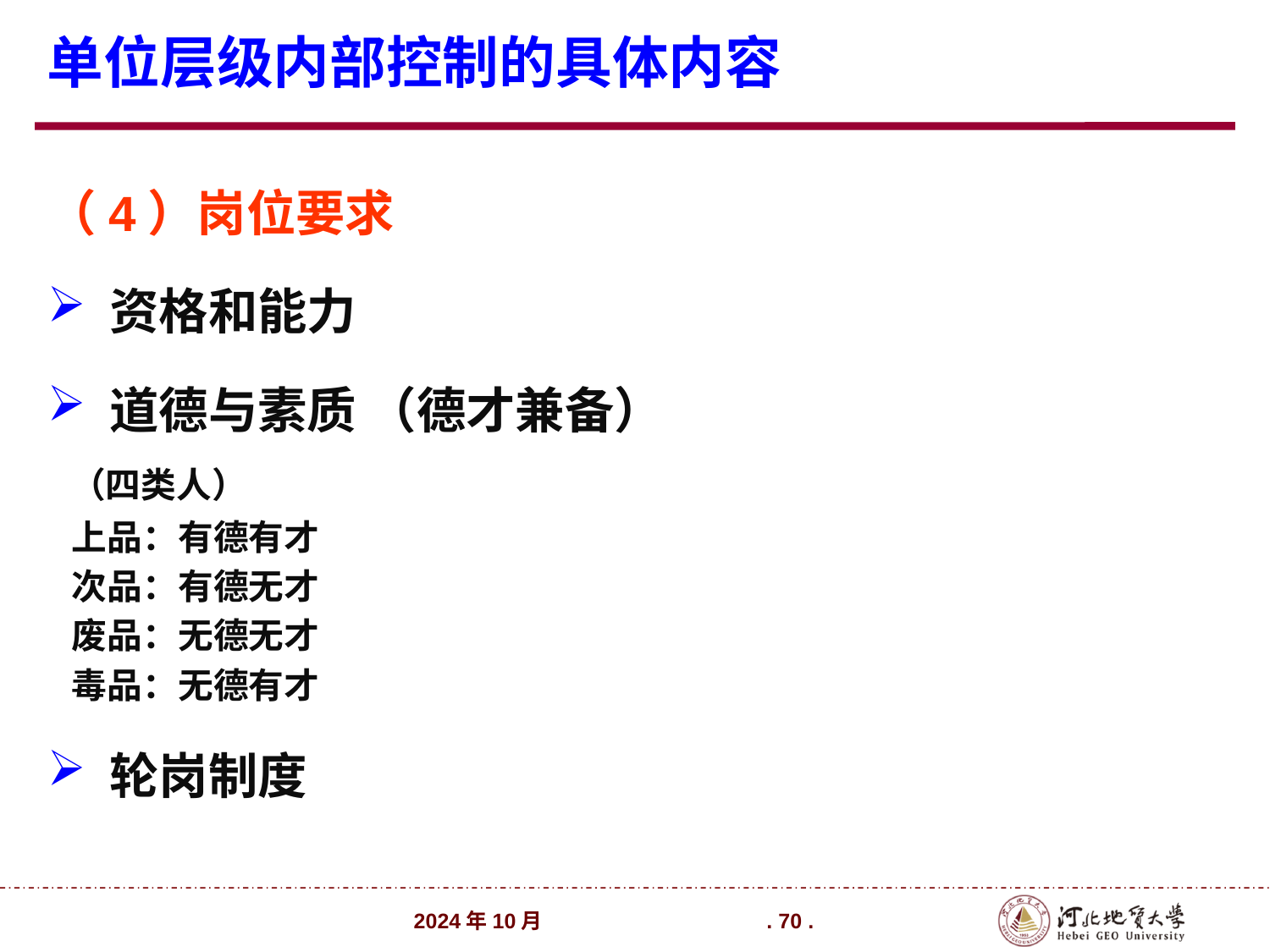

# 单位层级内部控制的具体内容
（4）岗位要求
 资格和能力
 道德与素质 （德才兼备）
 （四类人）
  上品：有德有才
  次品：有德无才
  废品：无德无才
  毒品：无德有才
 轮岗制度

2024年10月                                             . 70 .